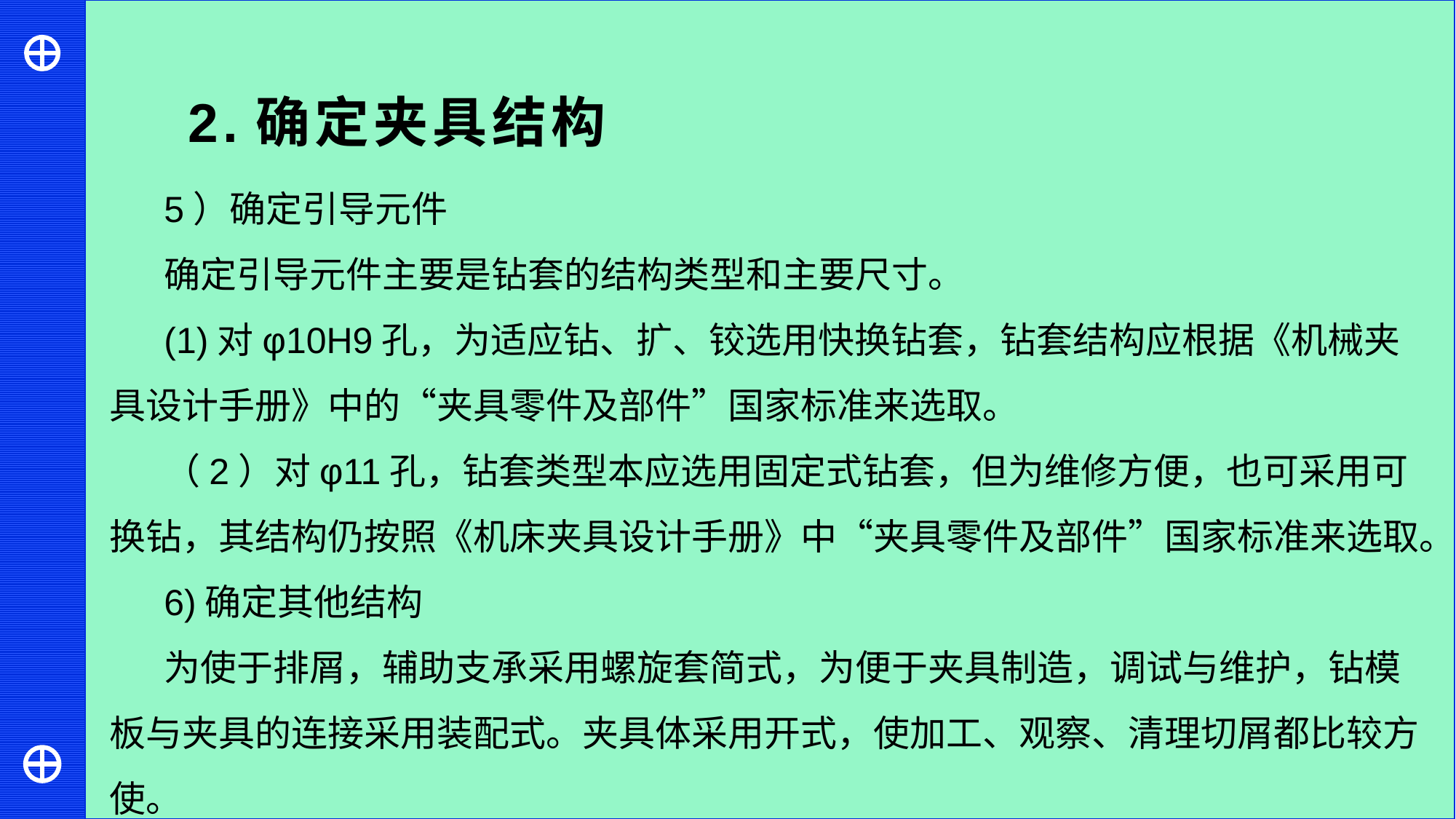

2.确定夹具结构
5）确定引导元件
确定引导元件主要是钻套的结构类型和主要尺寸。
(1)对φ10H9孔，为适应钻、扩、铰选用快换钻套，钻套结构应根据《机械夹具设计手册》中的“夹具零件及部件”国家标准来选取。
（2）对φ11孔，钻套类型本应选用固定式钻套，但为维修方便，也可采用可换钻，其结构仍按照《机床夹具设计手册》中“夹具零件及部件”国家标准来选取。
6)确定其他结构
为使于排屑，辅助支承采用螺旋套简式，为便于夹具制造，调试与维护，钻模板与夹具的连接采用装配式。夹具体采用开式，使加工、观察、清理切屑都比较方使。